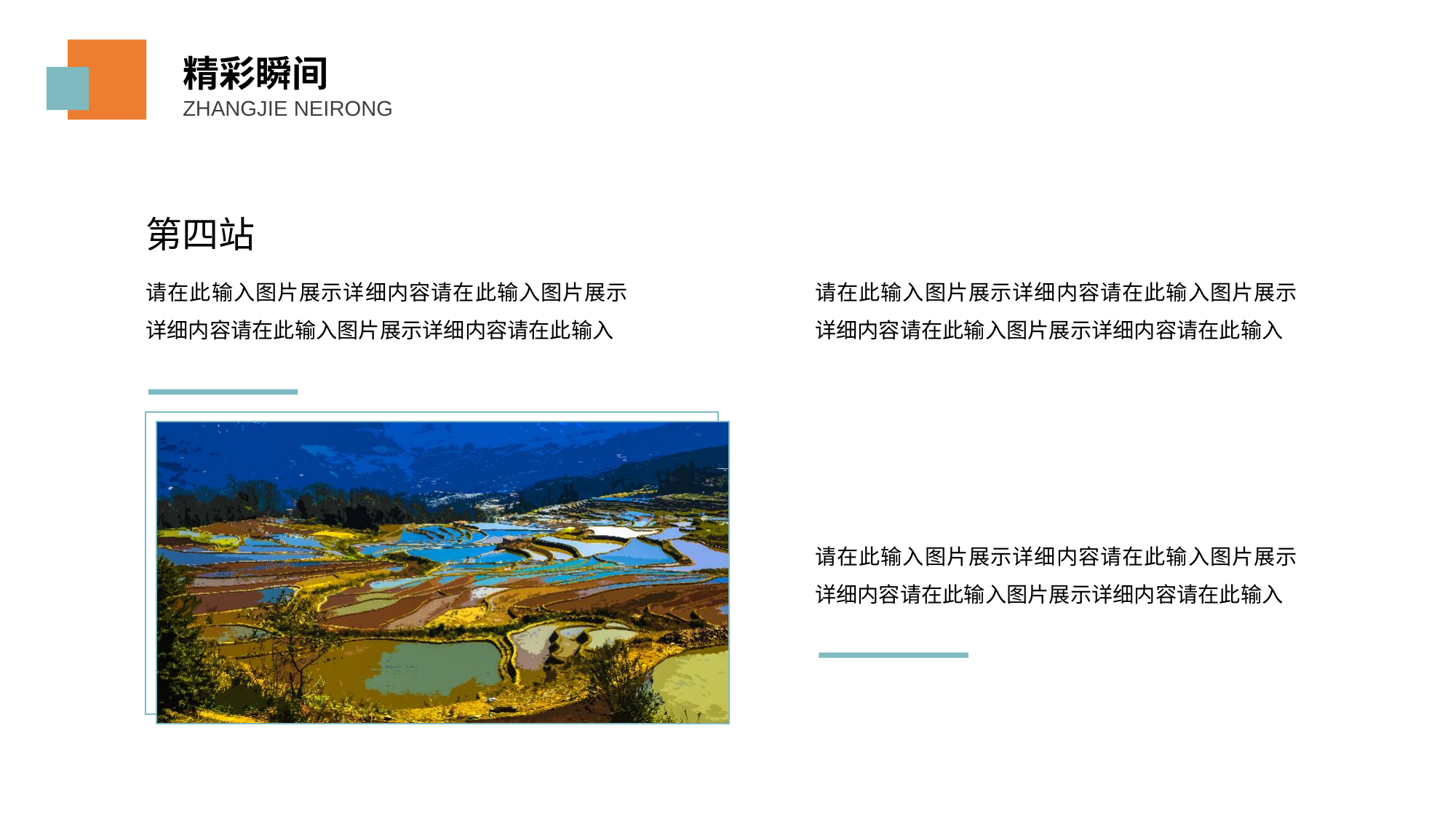

精彩瞬间
ZHANGJIE NEIRONG
第四站
请在此输入图片展示详细内容请在此输入图片展示详细内容请在此输入图片展示详细内容请在此输入
请在此输入图片展示详细内容请在此输入图片展示详细内容请在此输入图片展示详细内容请在此输入

请在此输入图片展示详细内容请在此输入图片展示详细内容请在此输入图片展示详细内容请在此输入